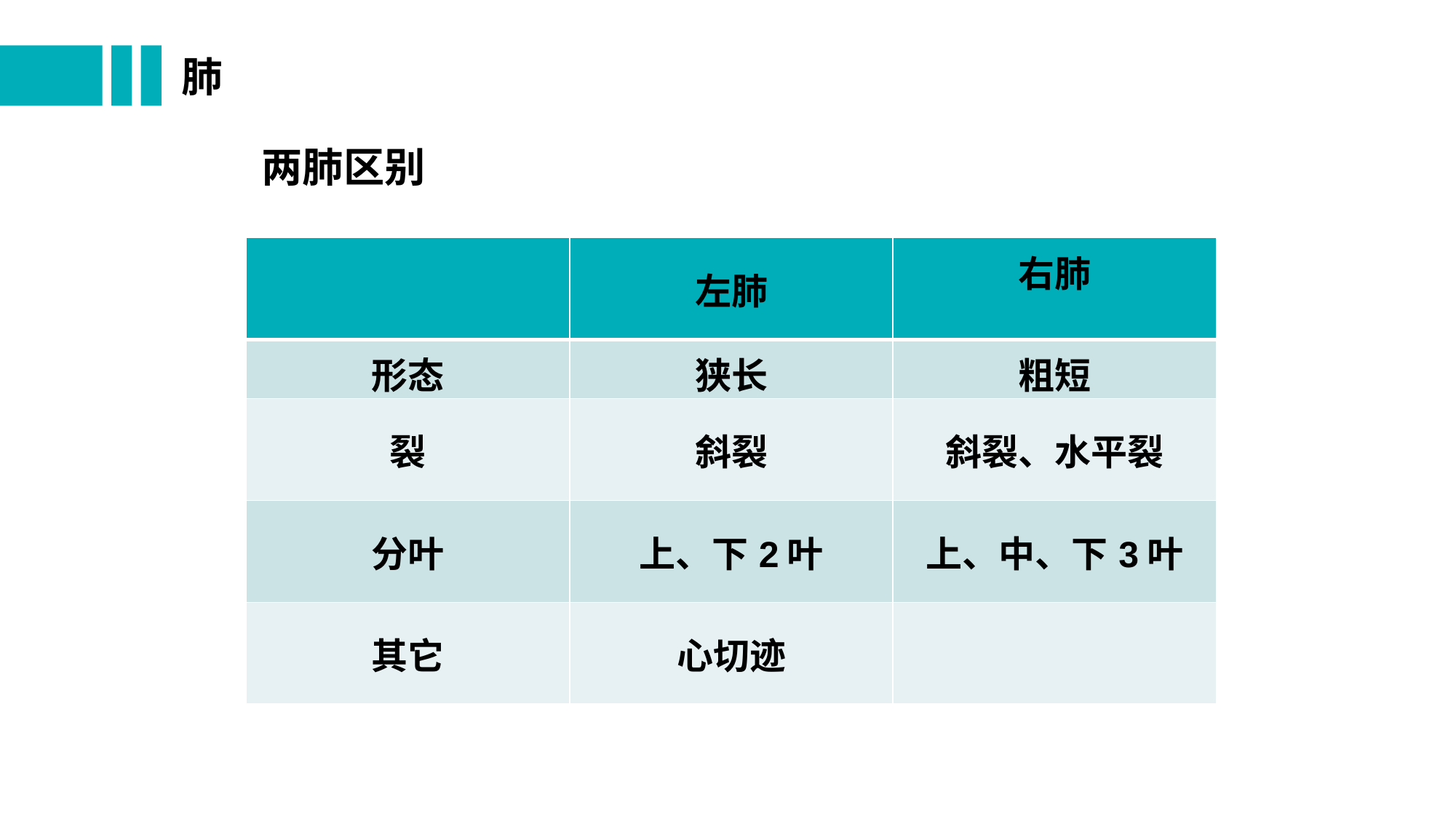

# 肺
两肺区别
|  | 左肺 | 右肺 |
| --- | --- | --- |
| 形态 | 狭长 | 粗短 |
| 裂 | 斜裂 | 斜裂、水平裂 |
| 分叶 | 上、下2叶 | 上、中、下3叶 |
| 其它 | 心切迹 |  |
两肺区别